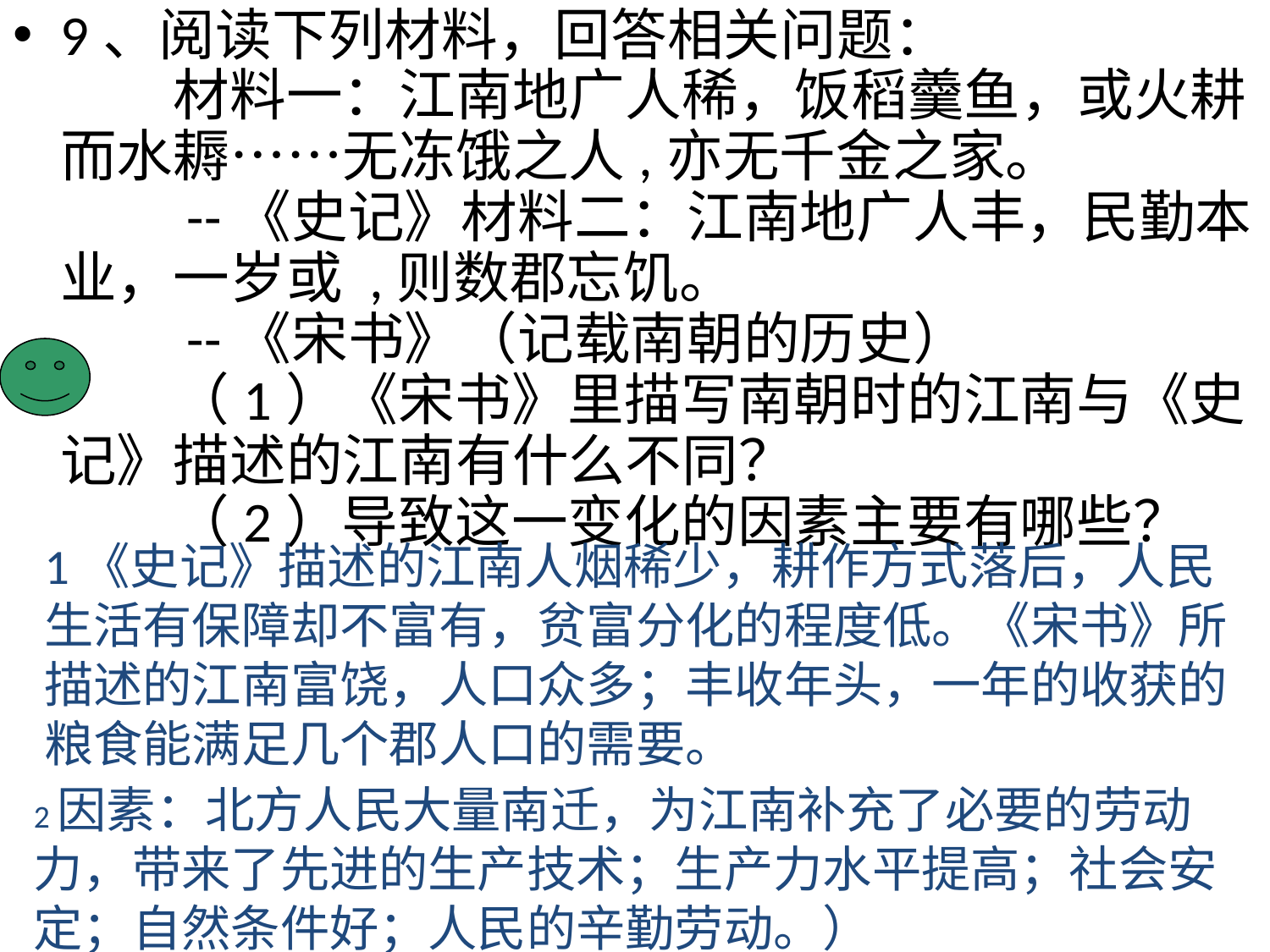

9、阅读下列材料，回答相关问题：
　　材料一：江南地广人稀，饭稻羹鱼，或火耕而水耨……无冻饿之人,亦无千金之家。
　　--《史记》材料二：江南地广人丰，民勤本业，一岁或 ,则数郡忘饥。
　　--《宋书》（记载南朝的历史）
　　（1）《宋书》里描写南朝时的江南与《史记》描述的江南有什么不同？
　　（2）导致这一变化的因素主要有哪些？

1《史记》描述的江南人烟稀少，耕作方式落后，人民生活有保障却不富有，贫富分化的程度低。《宋书》所描述的江南富饶，人口众多；丰收年头，一年的收获的粮食能满足几个郡人口的需要。
2因素：北方人民大量南迁，为江南补充了必要的劳动力，带来了先进的生产技术；生产力水平提高；社会安定；自然条件好；人民的辛勤劳动。）